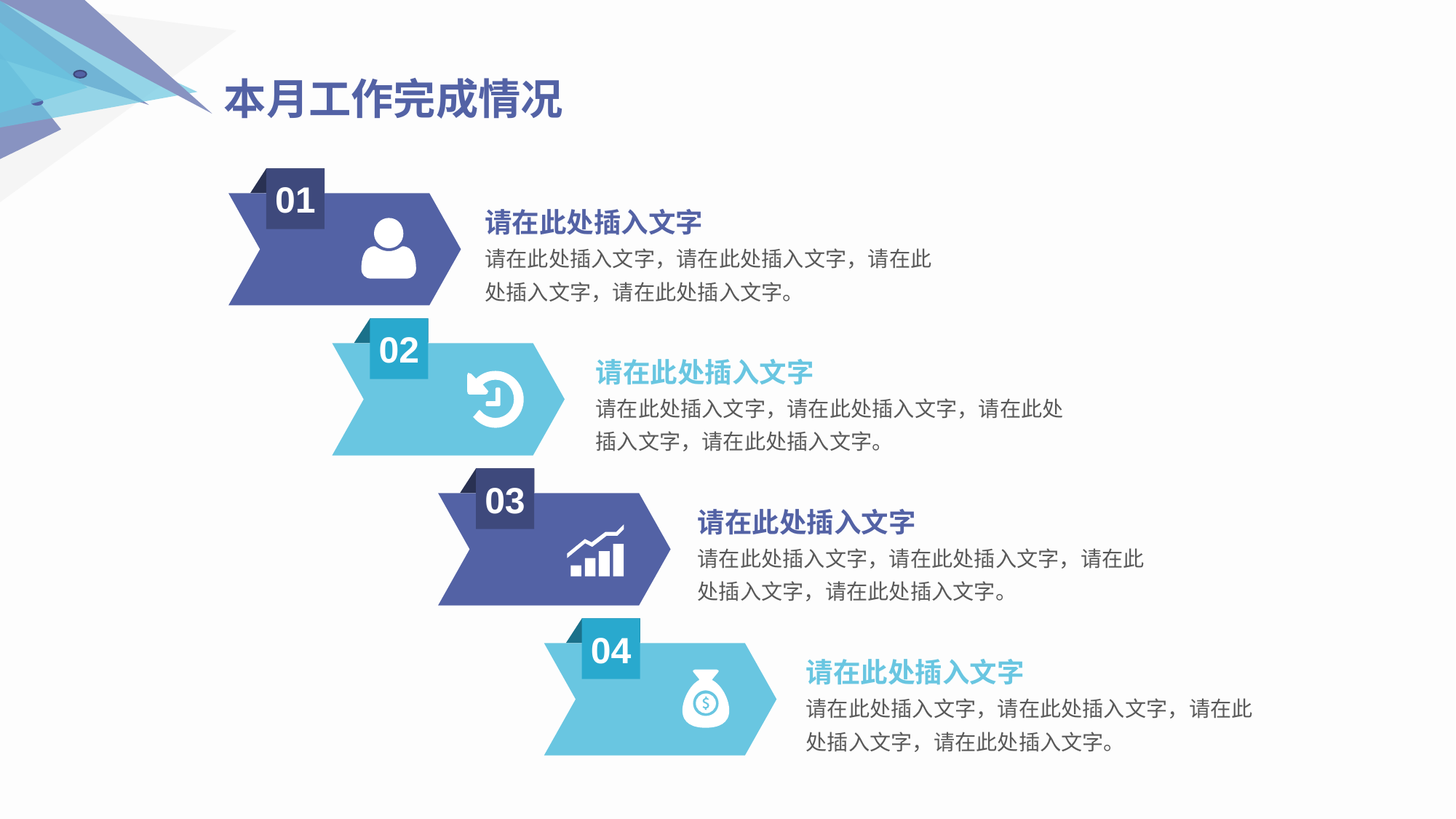

本月工作完成情况

01

请在此处插入文字
请在此处插入文字，请在此处插入文字，请在此处插入文字，请在此处插入文字。

02

请在此处插入文字
请在此处插入文字，请在此处插入文字，请在此处插入文字，请在此处插入文字。

03

请在此处插入文字
请在此处插入文字，请在此处插入文字，请在此处插入文字，请在此处插入文字。

04

请在此处插入文字
请在此处插入文字，请在此处插入文字，请在此处插入文字，请在此处插入文字。